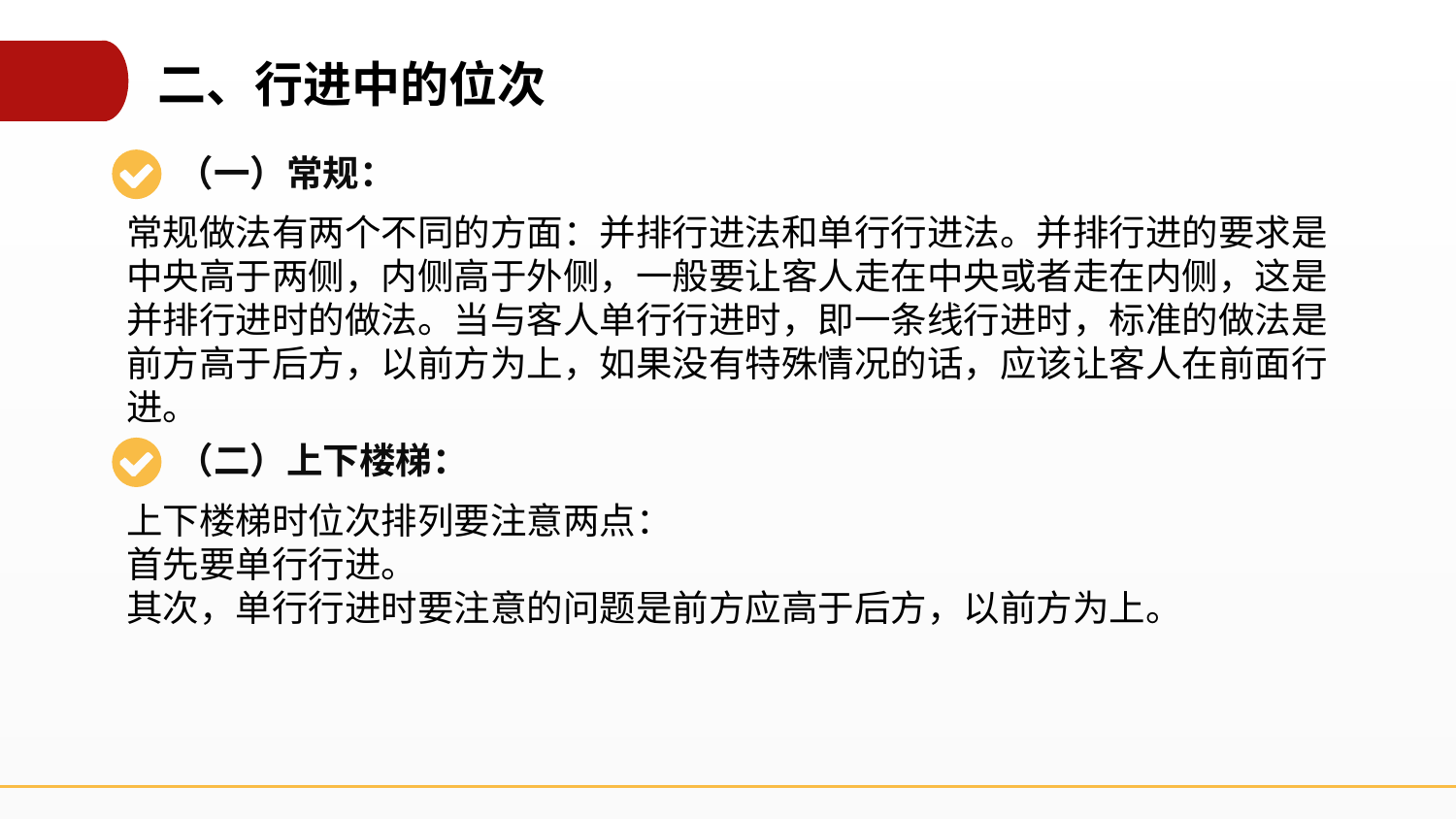

二、行进中的位次

（一）常规：
常规做法有两个不同的方面：并排行进法和单行行进法。并排行进的要求是中央高于两侧，内侧高于外侧，一般要让客人走在中央或者走在内侧，这是并排行进时的做法。当与客人单行行进时，即一条线行进时，标准的做法是前方高于后方，以前方为上，如果没有特殊情况的话，应该让客人在前面行进。

（二）上下楼梯：
上下楼梯时位次排列要注意两点：
首先要单行行进。
其次，单行行进时要注意的问题是前方应高于后方，以前方为上。